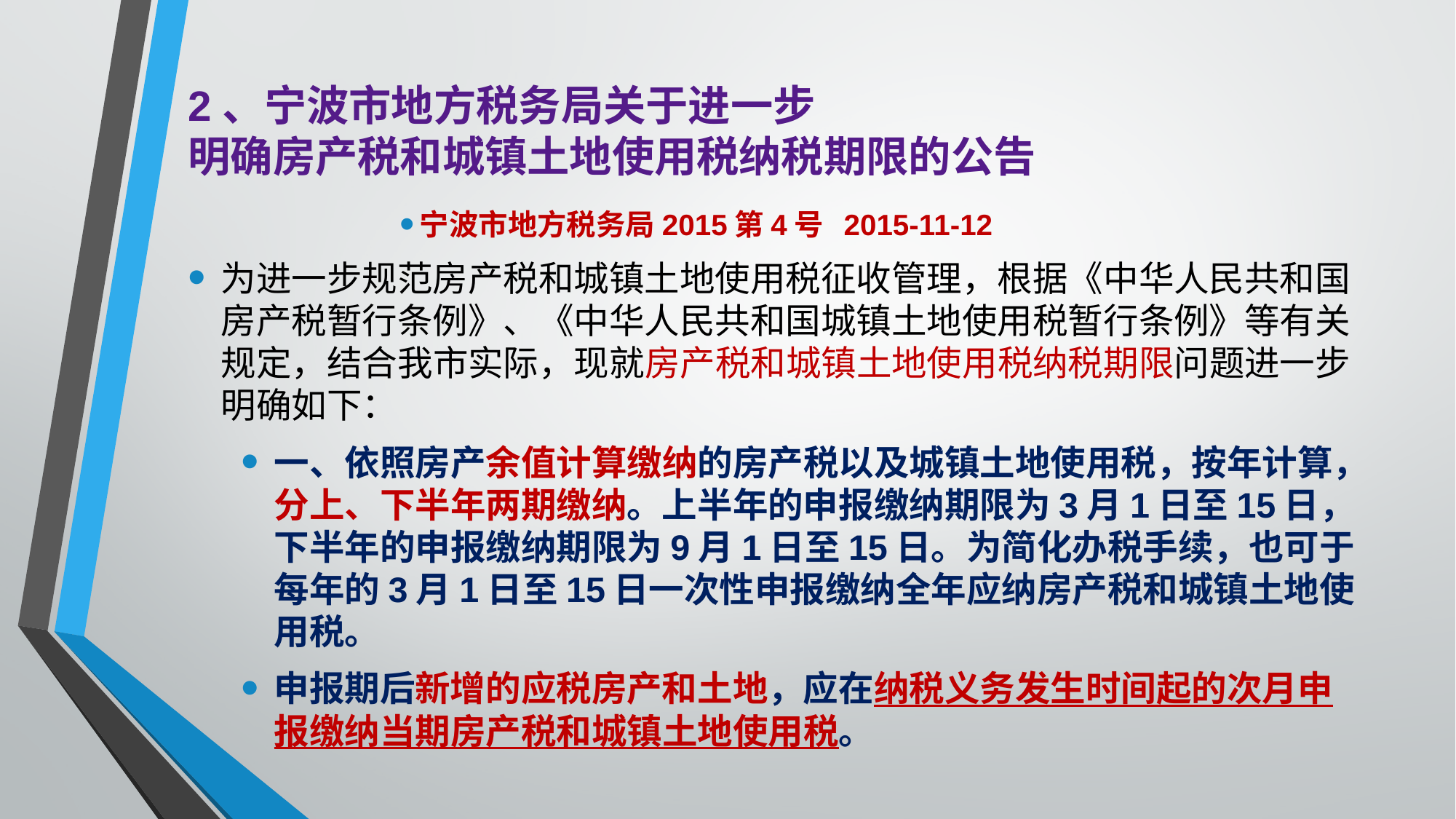

# 2、宁波市地方税务局关于进一步 明确房产税和城镇土地使用税纳税期限的公告
宁波市地方税务局2015第4号  2015-11-12
为进一步规范房产税和城镇土地使用税征收管理，根据《中华人民共和国房产税暂行条例》、《中华人民共和国城镇土地使用税暂行条例》等有关规定，结合我市实际，现就房产税和城镇土地使用税纳税期限问题进一步明确如下：
一、依照房产余值计算缴纳的房产税以及城镇土地使用税，按年计算，分上、下半年两期缴纳。上半年的申报缴纳期限为3月1日至15日，下半年的申报缴纳期限为9月1日至15日。为简化办税手续，也可于每年的3月1日至15日一次性申报缴纳全年应纳房产税和城镇土地使用税。
申报期后新增的应税房产和土地，应在纳税义务发生时间起的次月申报缴纳当期房产税和城镇土地使用税。